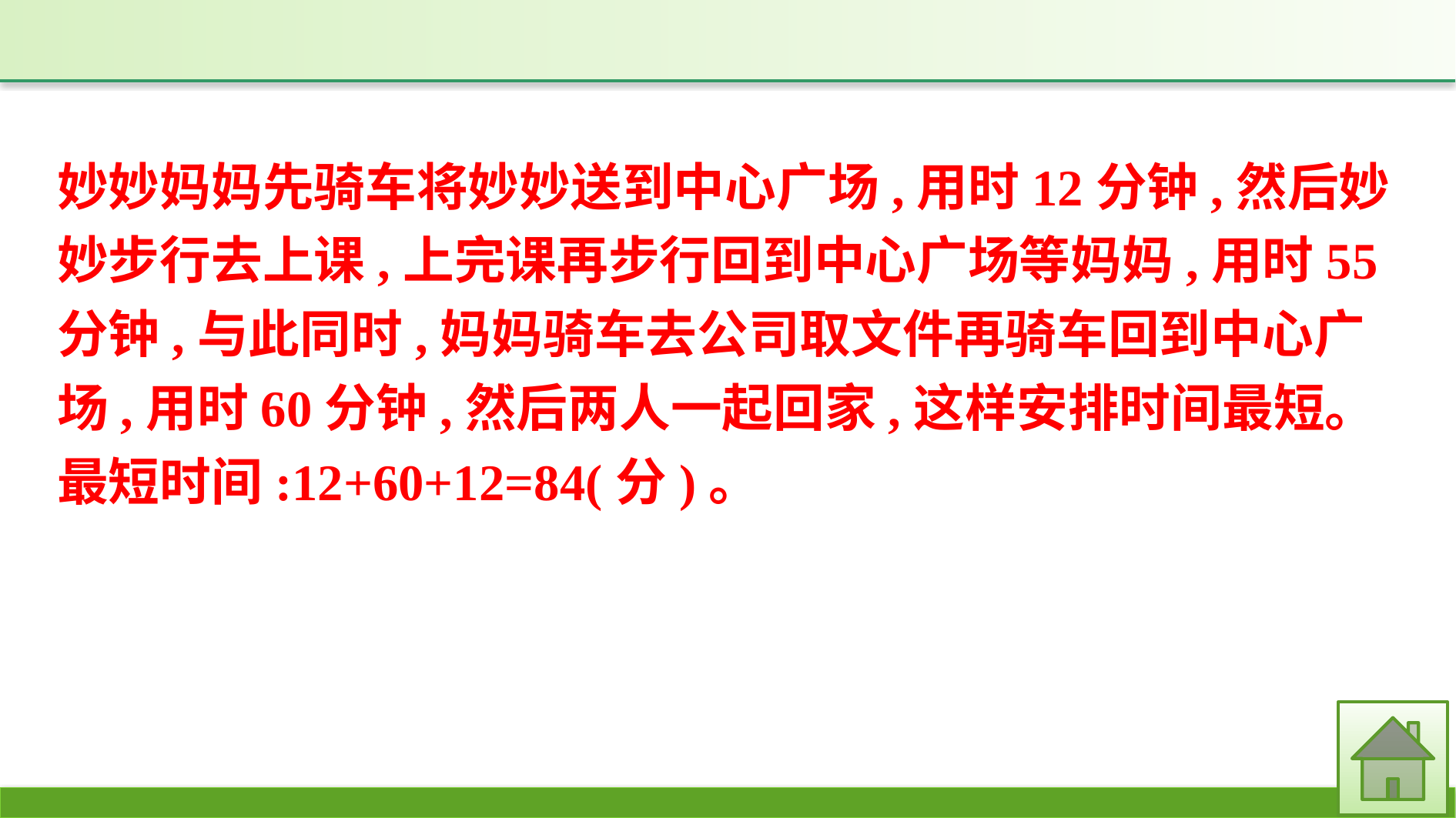

妙妙妈妈先骑车将妙妙送到中心广场,用时12分钟,然后妙妙步行去上课,上完课再步行回到中心广场等妈妈,用时55分钟,与此同时,妈妈骑车去公司取文件再骑车回到中心广场,用时60分钟,然后两人一起回家,这样安排时间最短。
最短时间:12+60+12=84(分)。